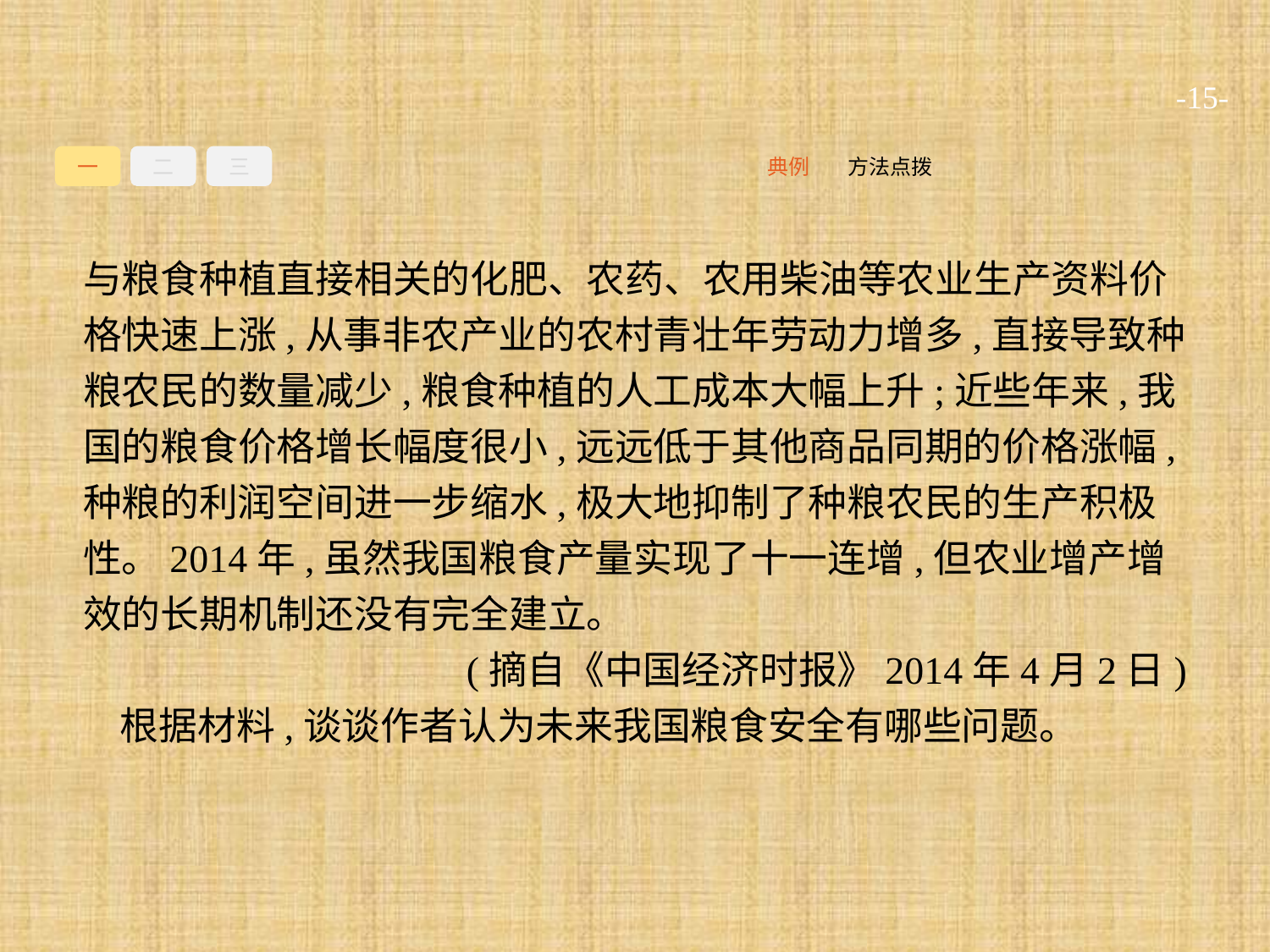

-15-
一
二
三
方法点拨
典例
与粮食种植直接相关的化肥、农药、农用柴油等农业生产资料价格快速上涨,从事非农产业的农村青壮年劳动力增多,直接导致种粮农民的数量减少,粮食种植的人工成本大幅上升;近些年来,我国的粮食价格增长幅度很小,远远低于其他商品同期的价格涨幅,种粮的利润空间进一步缩水,极大地抑制了种粮农民的生产积极性。2014年,虽然我国粮食产量实现了十一连增,但农业增产增效的长期机制还没有完全建立。
(摘自《中国经济时报》2014年4月2日)
根据材料,谈谈作者认为未来我国粮食安全有哪些问题。